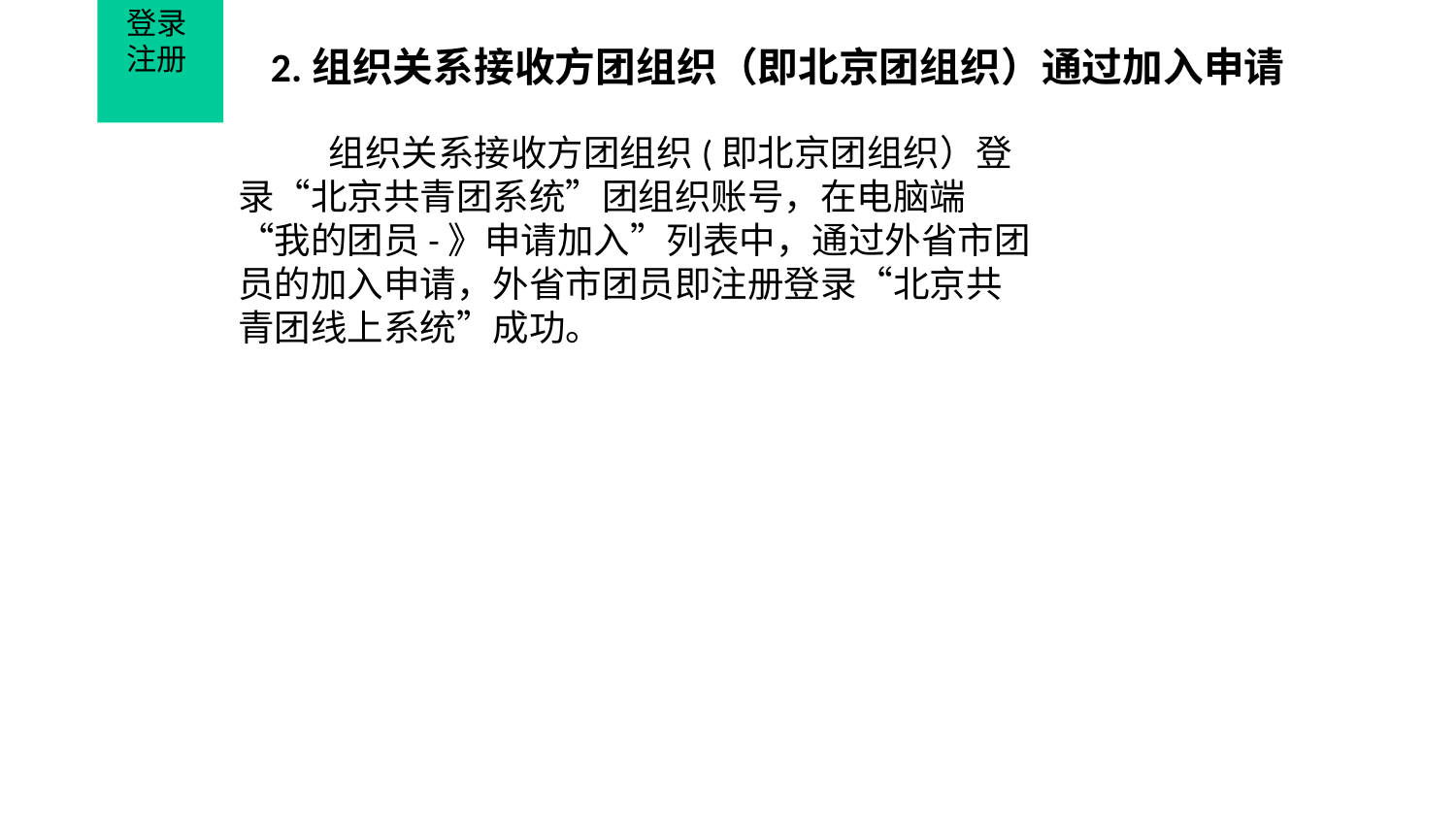

登录
注册
# 2.组织关系接收方团组织（即北京团组织）通过加入申请
          组织关系接收方团组织(即北京团组织）登录“北京共青团系统”团组织账号，在电脑端“我的团员-》申请加入”列表中，通过外省市团员的加入申请，外省市团员即注册登录“北京共青团线上系统”成功。